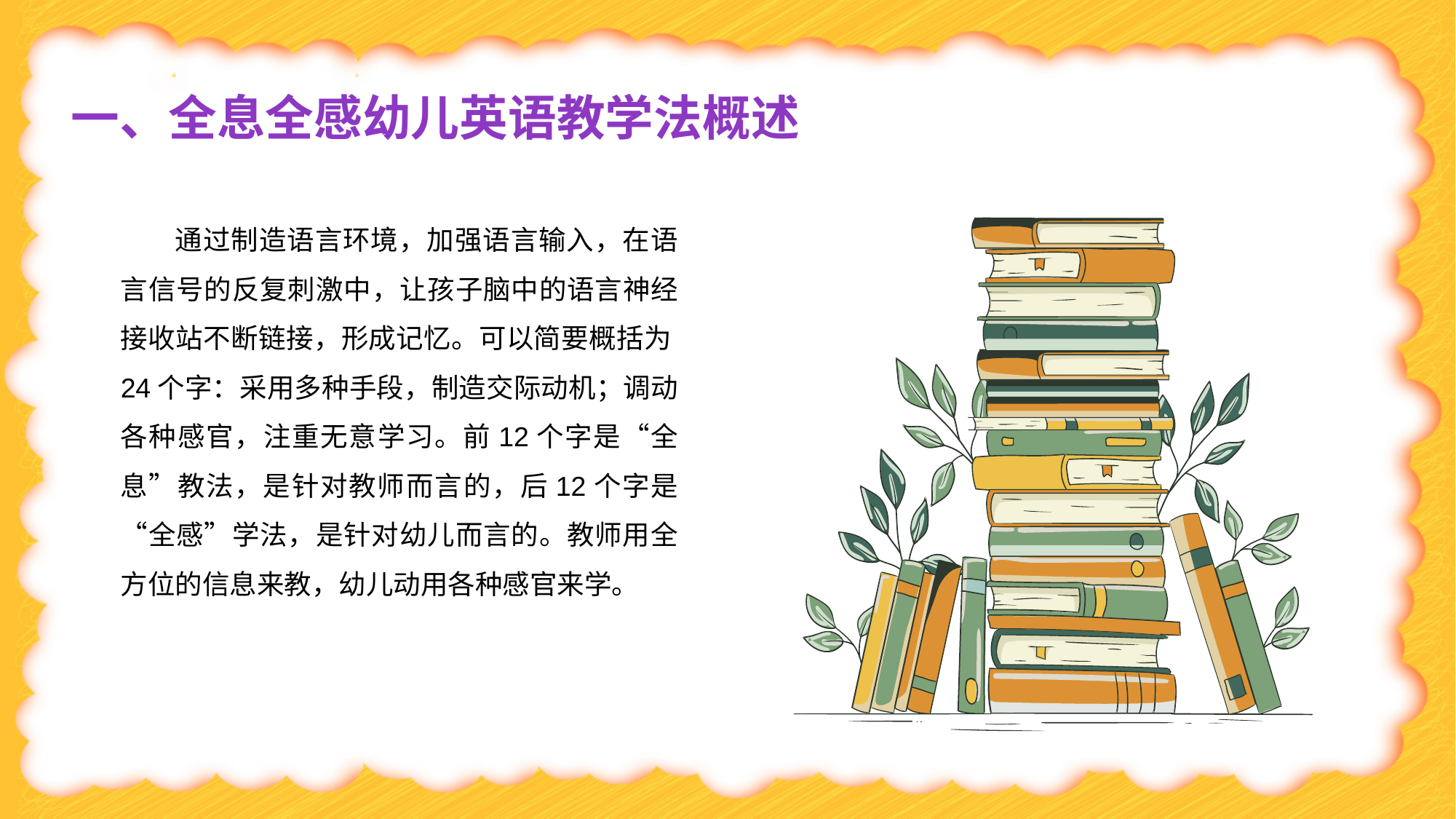

一、全息全感幼儿英语教学法概述

通过制造语言环境，加强语言输入，在语言信号的反复刺激中，让孩子脑中的语言神经接收站不断链接，形成记忆。可以简要概括为24个字：采用多种手段，制造交际动机；调动各种感官，注重无意学习。前12个字是“全息”教法，是针对教师而言的，后12个字是“全感”学法，是针对幼儿而言的。教师用全方位的信息来教，幼儿动用各种感官来学。